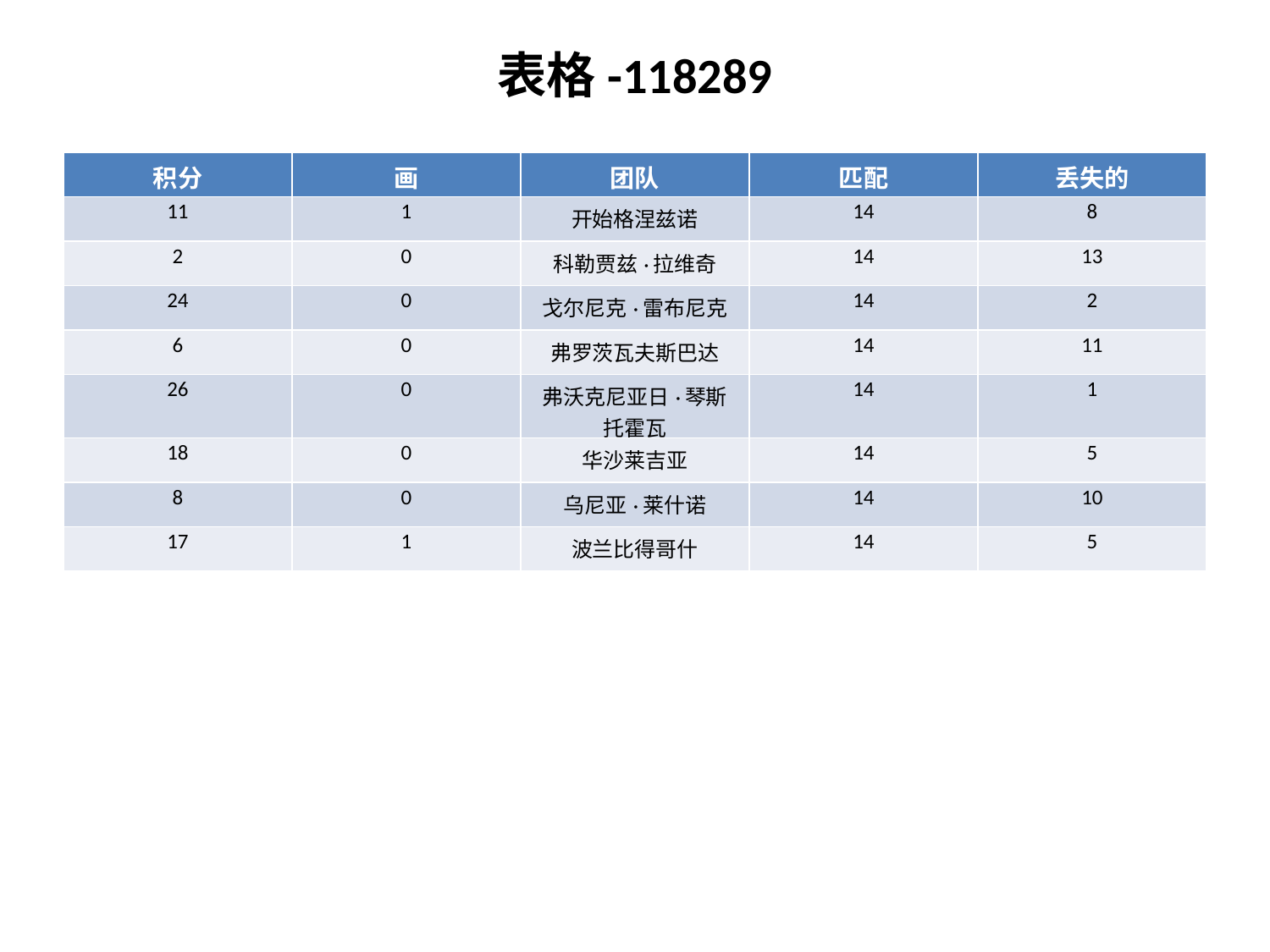

表格-118289
| 积分 | 画 | 团队 | 匹配 | 丢失的 |
| --- | --- | --- | --- | --- |
| 11 | 1 | 开始格涅兹诺 | 14 | 8 |
| 2 | 0 | 科勒贾兹·拉维奇 | 14 | 13 |
| 24 | 0 | 戈尔尼克·雷布尼克 | 14 | 2 |
| 6 | 0 | 弗罗茨瓦夫斯巴达 | 14 | 11 |
| 26 | 0 | 弗沃克尼亚日·琴斯托霍瓦 | 14 | 1 |
| 18 | 0 | 华沙莱吉亚 | 14 | 5 |
| 8 | 0 | 乌尼亚·莱什诺 | 14 | 10 |
| 17 | 1 | 波兰比得哥什 | 14 | 5 |